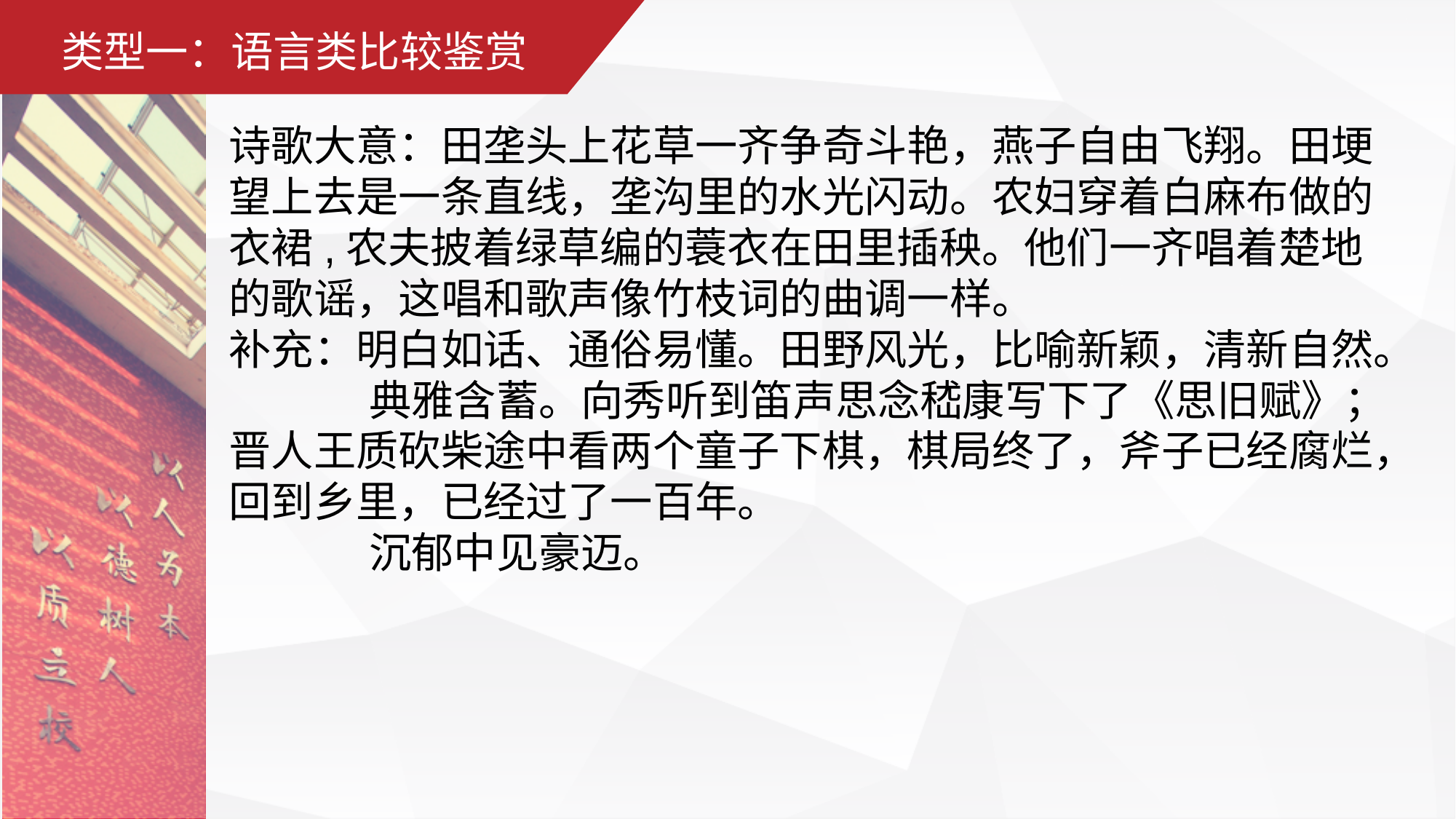

类型一：语言类比较鉴赏
诗歌大意：田垄头上花草一齐争奇斗艳，燕子自由飞翔。田埂望上去是一条直线，垄沟里的水光闪动。农妇穿着白麻布做的衣裙,农夫披着绿草编的蓑衣在田里插秧。他们一齐唱着楚地的歌谣，这唱和歌声像竹枝词的曲调一样。
补充：明白如话、通俗易懂。田野风光，比喻新颖，清新自然。
           典雅含蓄。向秀听到笛声思念嵇康写下了《思旧赋》；晋人王质砍柴途中看两个童子下棋，棋局终了，斧子已经腐烂，回到乡里，已经过了一百年。
           沉郁中见豪迈。